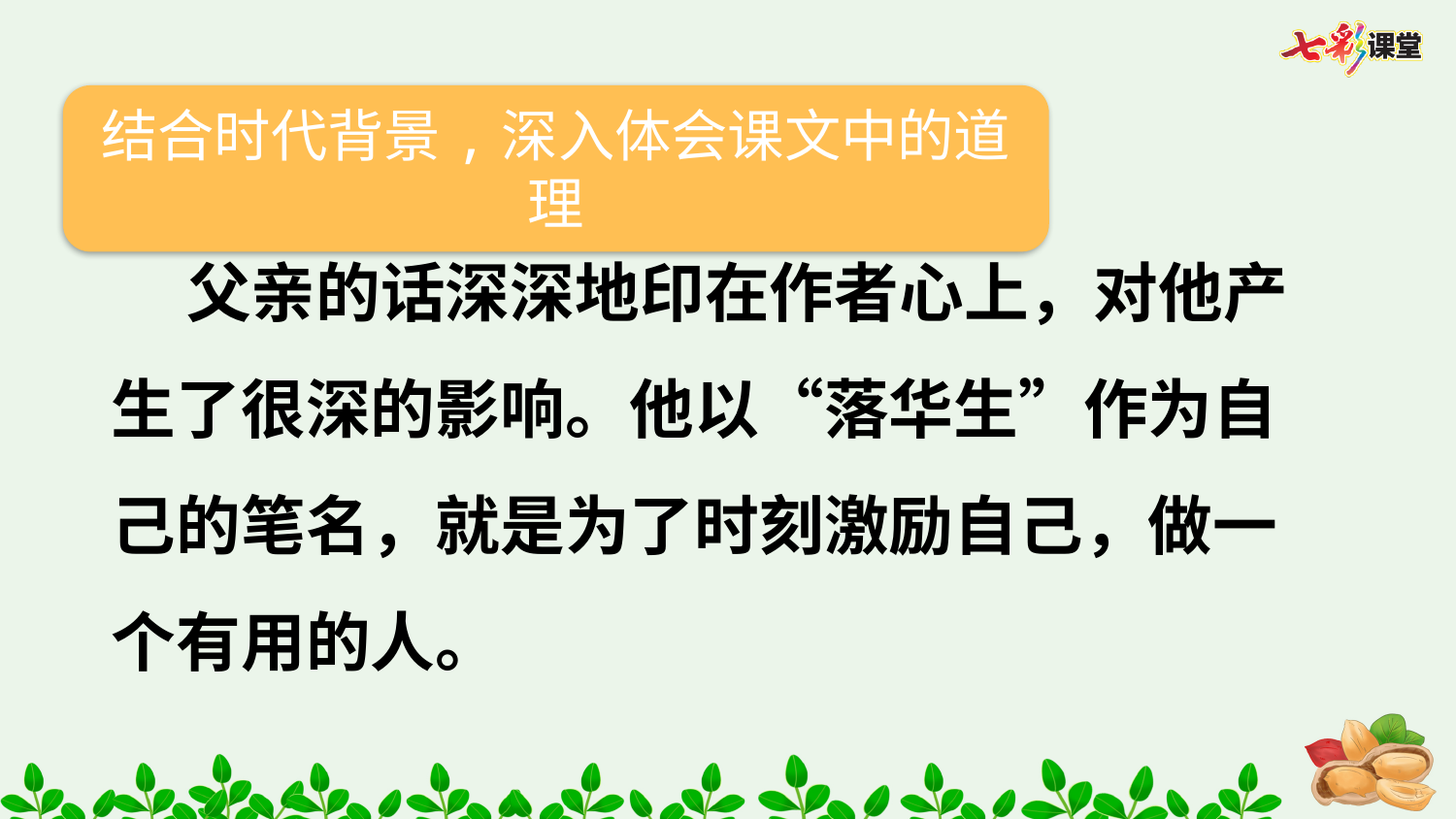

结合时代背景,深入体会课文中的道理
    父亲的话深深地印在作者心上，对他产生了很深的影响。他以“落华生”作为自己的笔名，就是为了时刻激励自己，做一个有用的人。